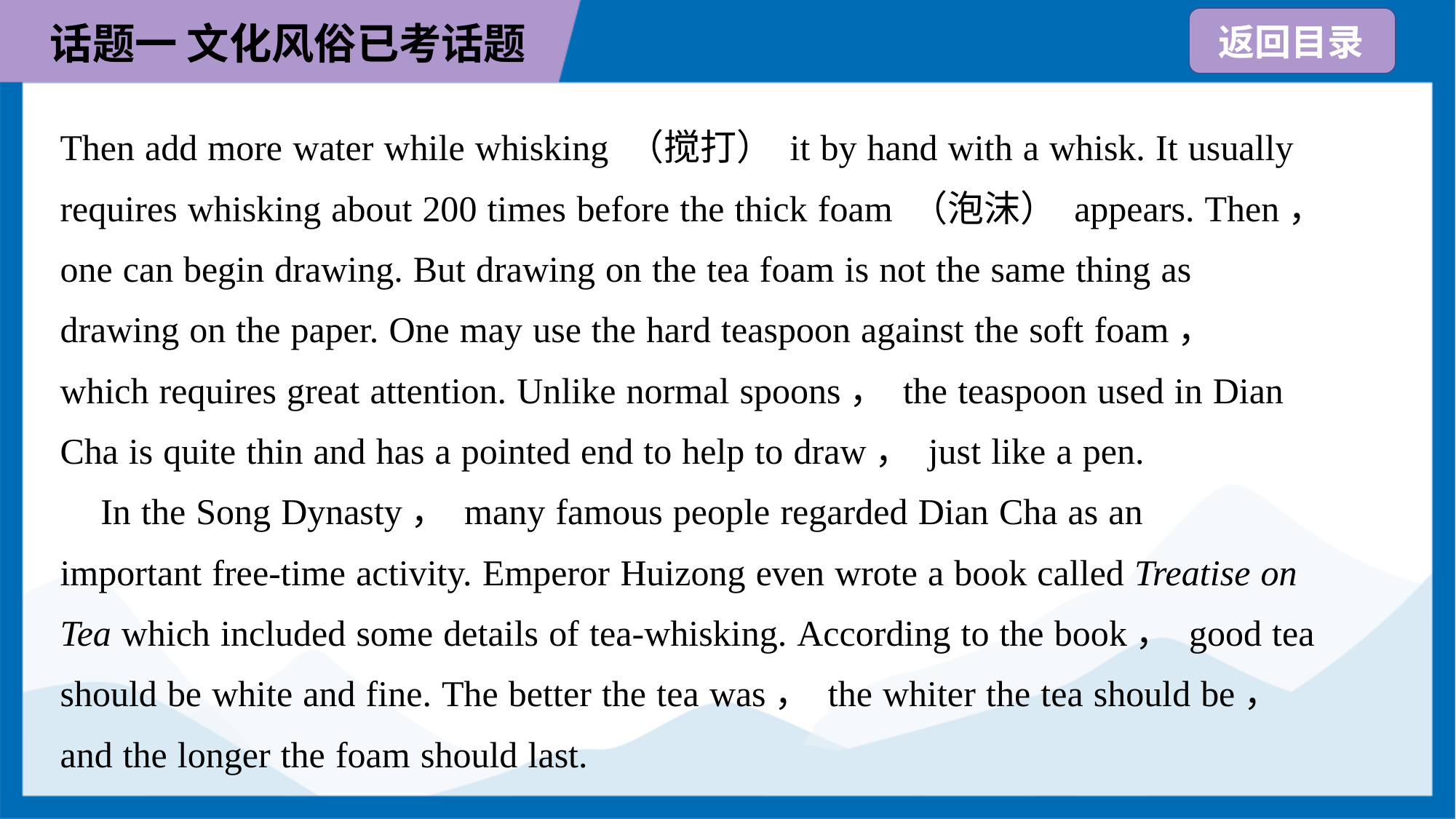

Then add more water while whisking （搅打） it by hand with a whisk. It usually
requires whisking about 200 times before the thick foam （泡沫） appears. Then，
one can begin drawing. But drawing on the tea foam is not the same thing as
drawing on the paper. One may use the hard teaspoon against the soft foam，
which requires great attention. Unlike normal spoons， the teaspoon used in Dian
Cha is quite thin and has a pointed end to help to draw， just like a pen.
    In the Song Dynasty， many famous people regarded Dian Cha as an
important free-time activity. Emperor Huizong even wrote a book called Treatise on
Tea which included some details of tea-whisking. According to the book， good tea
should be white and fine. The better the tea was， the whiter the tea should be，
and the longer the foam should last.